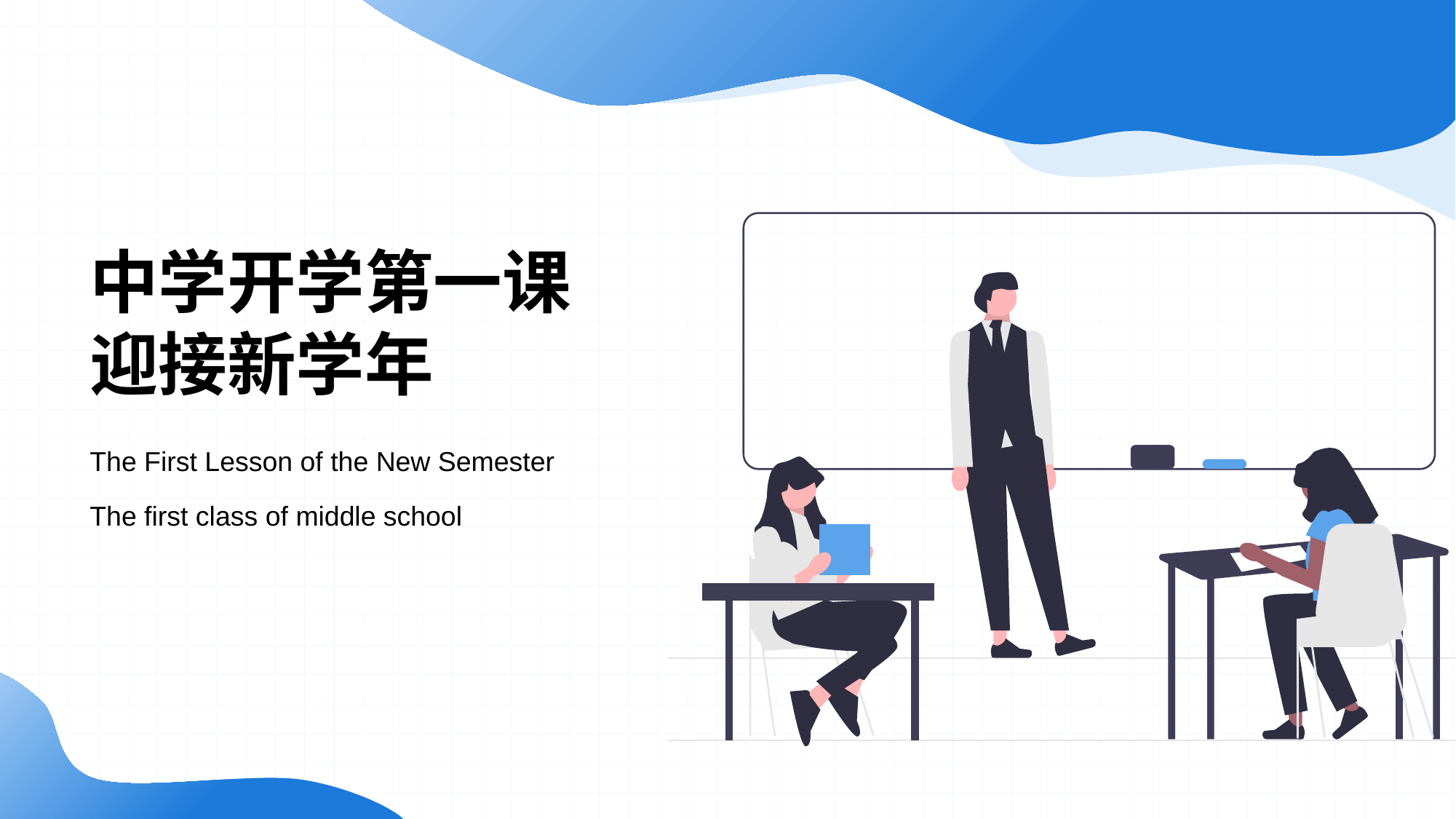

# 中学开学第一课 迎接新学年
The First Lesson of the New Semester
The first class of middle school